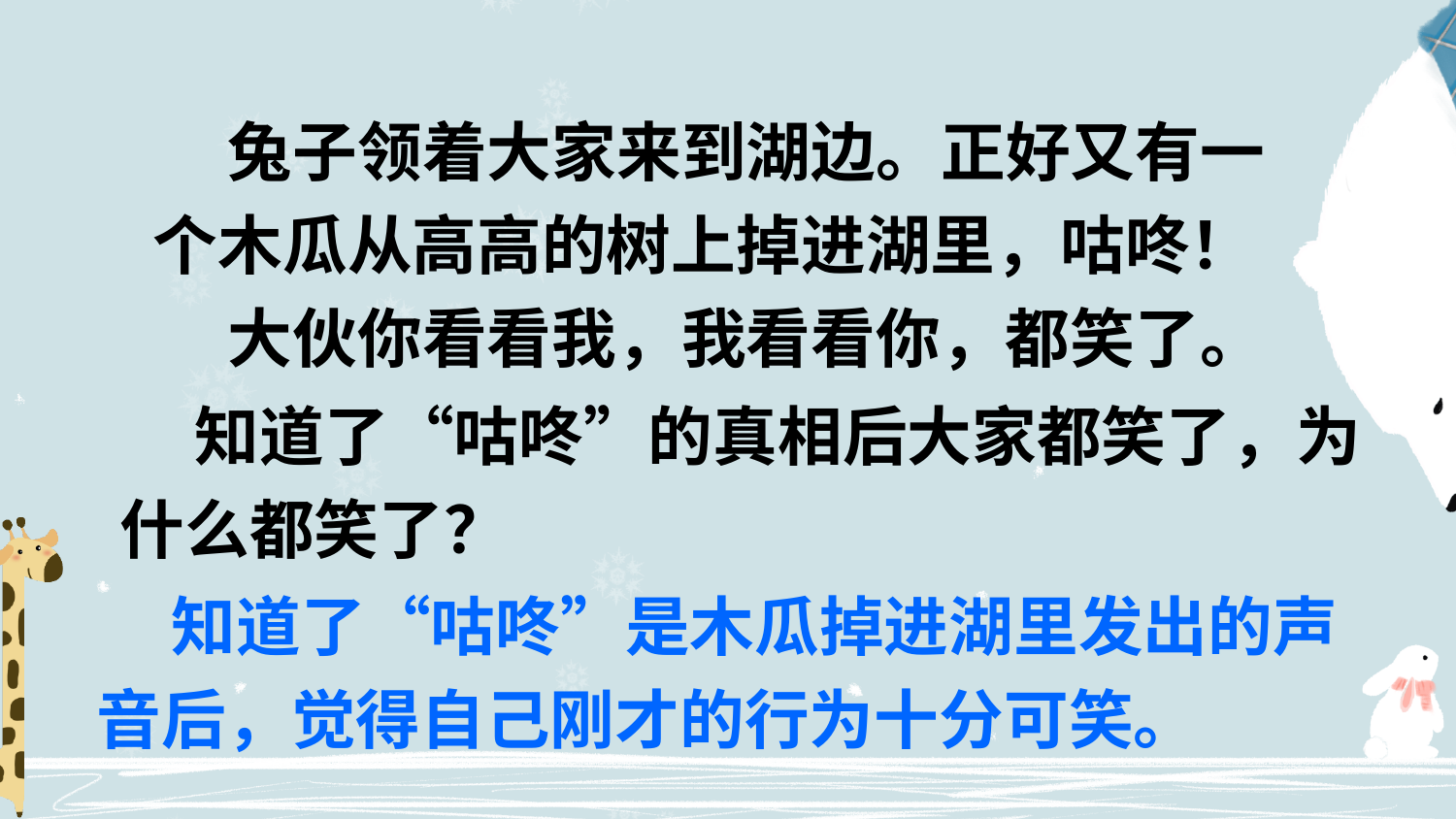

兔子领着大家来到湖边。正好又有一个木瓜从高高的树上掉进湖里，咕咚！
    大伙你看看我，我看看你，都笑了。
    知道了“咕咚”的真相后大家都笑了，为什么都笑了？
    知道了“咕咚”是木瓜掉进湖里发出的声音后，觉得自己刚才的行为十分可笑。